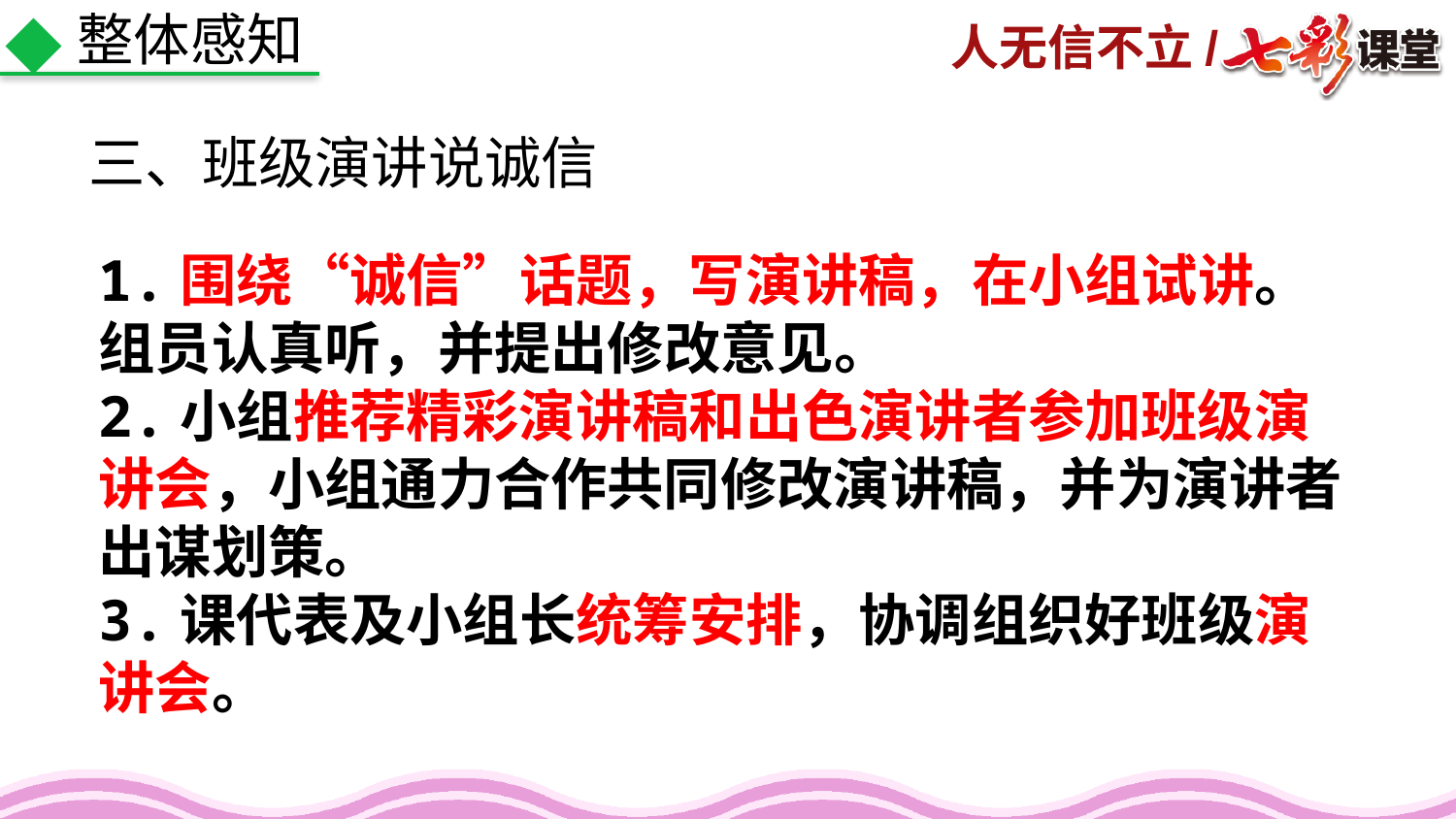

整体感知

三、班级演讲说诚信
1.围绕“诚信”话题，写演讲稿，在小组试讲。组员认真听，并提出修改意见。
2.小组推荐精彩演讲稿和出色演讲者参加班级演讲会，小组通力合作共同修改演讲稿，并为演讲者出谋划策。
3.课代表及小组长统筹安排，协调组织好班级演讲会。